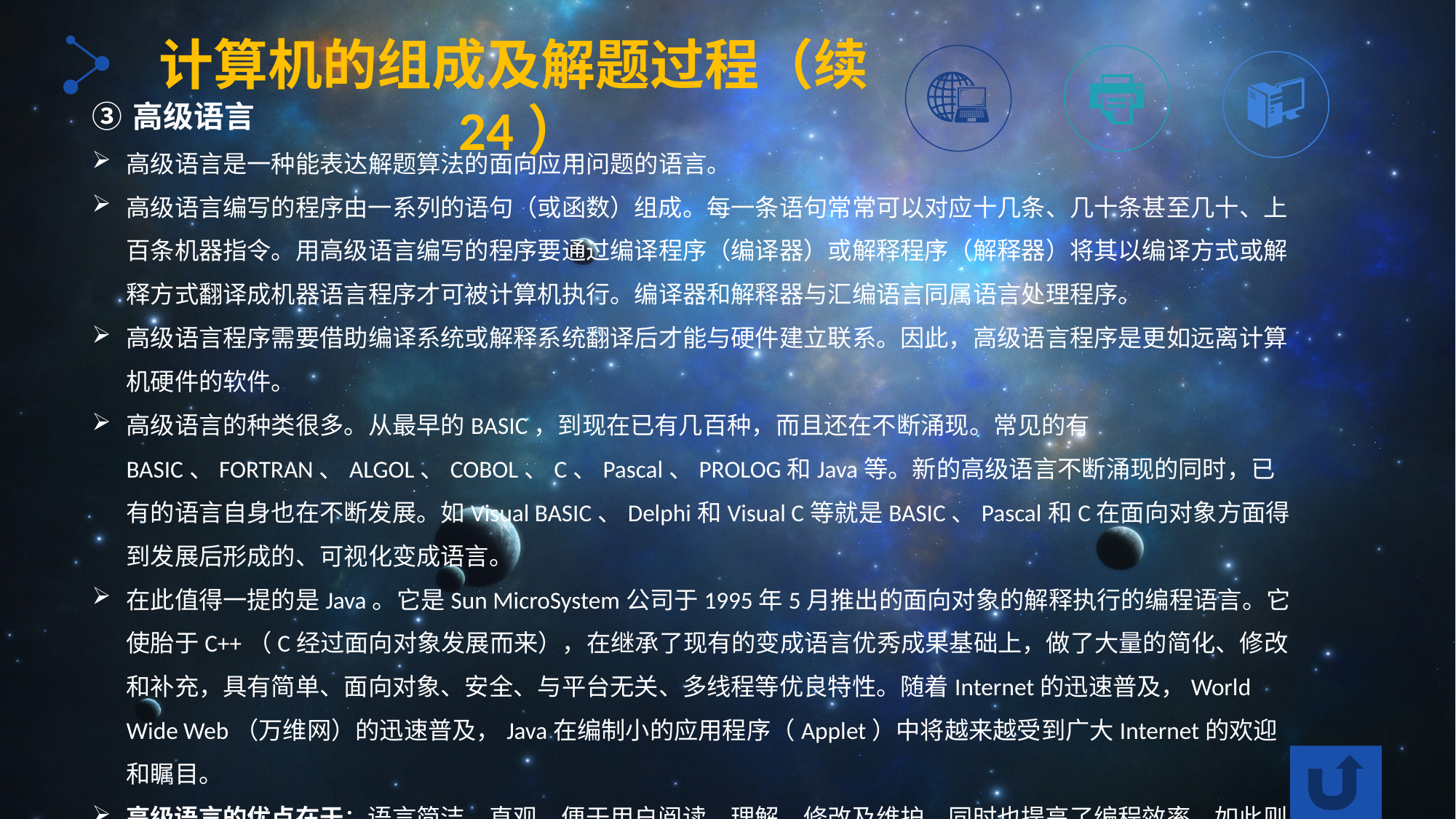

计算机的组成及解题过程（续24）

高级语言
高级语言是一种能表达解题算法的面向应用问题的语言。
高级语言编写的程序由一系列的语句（或函数）组成。每一条语句常常可以对应十几条、几十条甚至几十、上百条机器指令。用高级语言编写的程序要通过编译程序（编译器）或解释程序（解释器）将其以编译方式或解释方式翻译成机器语言程序才可被计算机执行。编译器和解释器与汇编语言同属语言处理程序。
高级语言程序需要借助编译系统或解释系统翻译后才能与硬件建立联系。因此，高级语言程序是更如远离计算机硬件的软件。
高级语言的种类很多。从最早的BASIC，到现在已有几百种，而且还在不断涌现。常见的有BASIC、FORTRAN、ALGOL、COBOL、C、Pascal、PROLOG和Java等。新的高级语言不断涌现的同时，已有的语言自身也在不断发展。如Visual BASIC、Delphi和Visual C等就是BASIC、Pascal和C在面向对象方面得到发展后形成的、可视化变成语言。
在此值得一提的是Java。它是Sun MicroSystem公司于1995年5月推出的面向对象的解释执行的编程语言。它使胎于C++（C经过面向对象发展而来），在继承了现有的变成语言优秀成果基础上，做了大量的简化、修改和补充，具有简单、面向对象、安全、与平台无关、多线程等优良特性。随着Internet的迅速普及，World Wide Web（万维网）的迅速普及，Java在编制小的应用程序（Applet）中将越来越受到广大Internet的欢迎和瞩目。
高级语言的优点在于：语言简洁、直观，便于用户阅读、理解、修改及维护，同时也提高了编程效率。如此则使得非计算机专业人员也可以通过高级语言编制程序，大大地促进了计算机的广泛应用及普及。